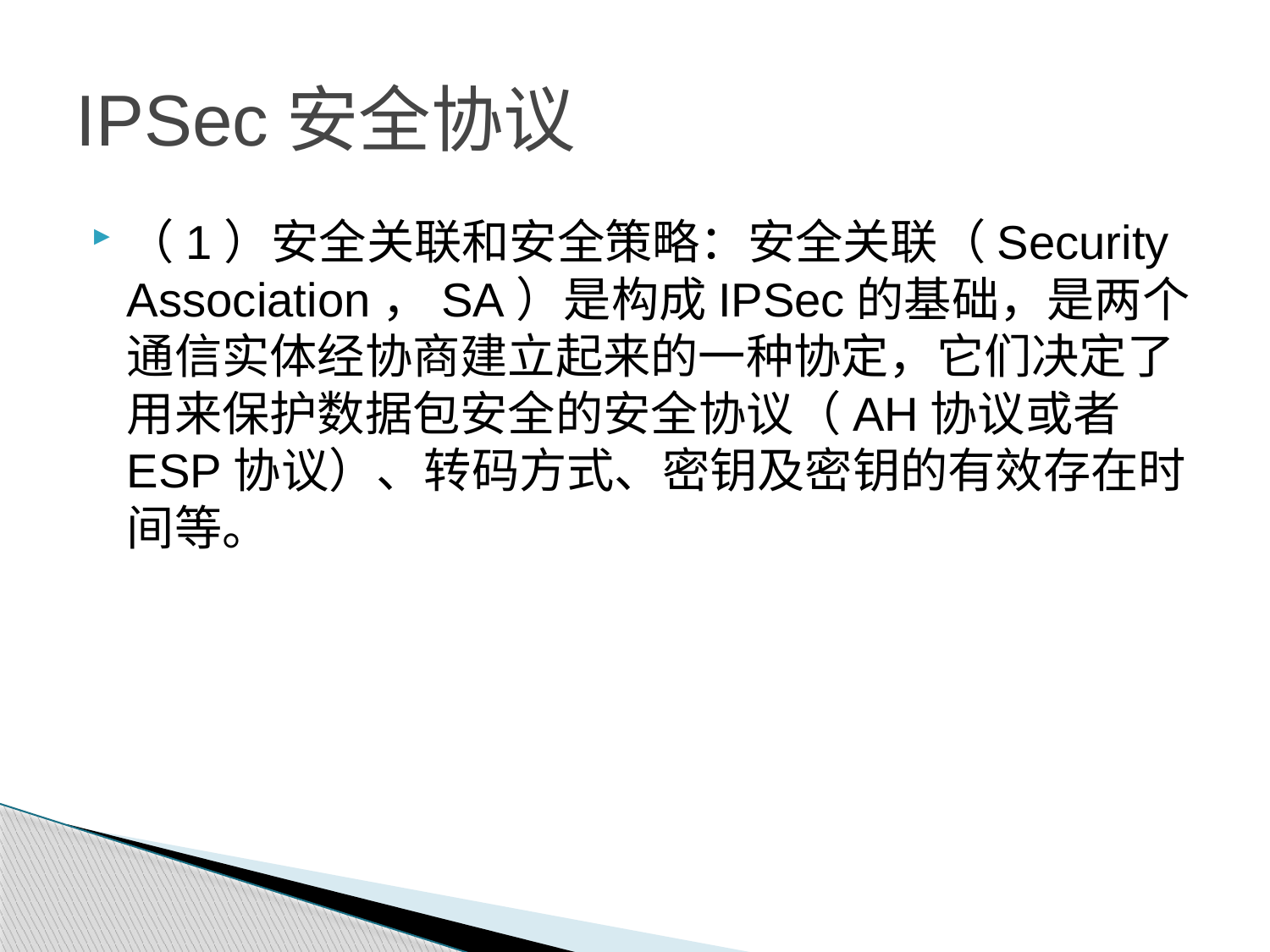

# IPSec安全协议
（1）安全关联和安全策略：安全关联（Security Association，SA）是构成IPSec的基础，是两个通信实体经协商建立起来的一种协定，它们决定了用来保护数据包安全的安全协议（AH协议或者ESP协议）、转码方式、密钥及密钥的有效存在时间等。